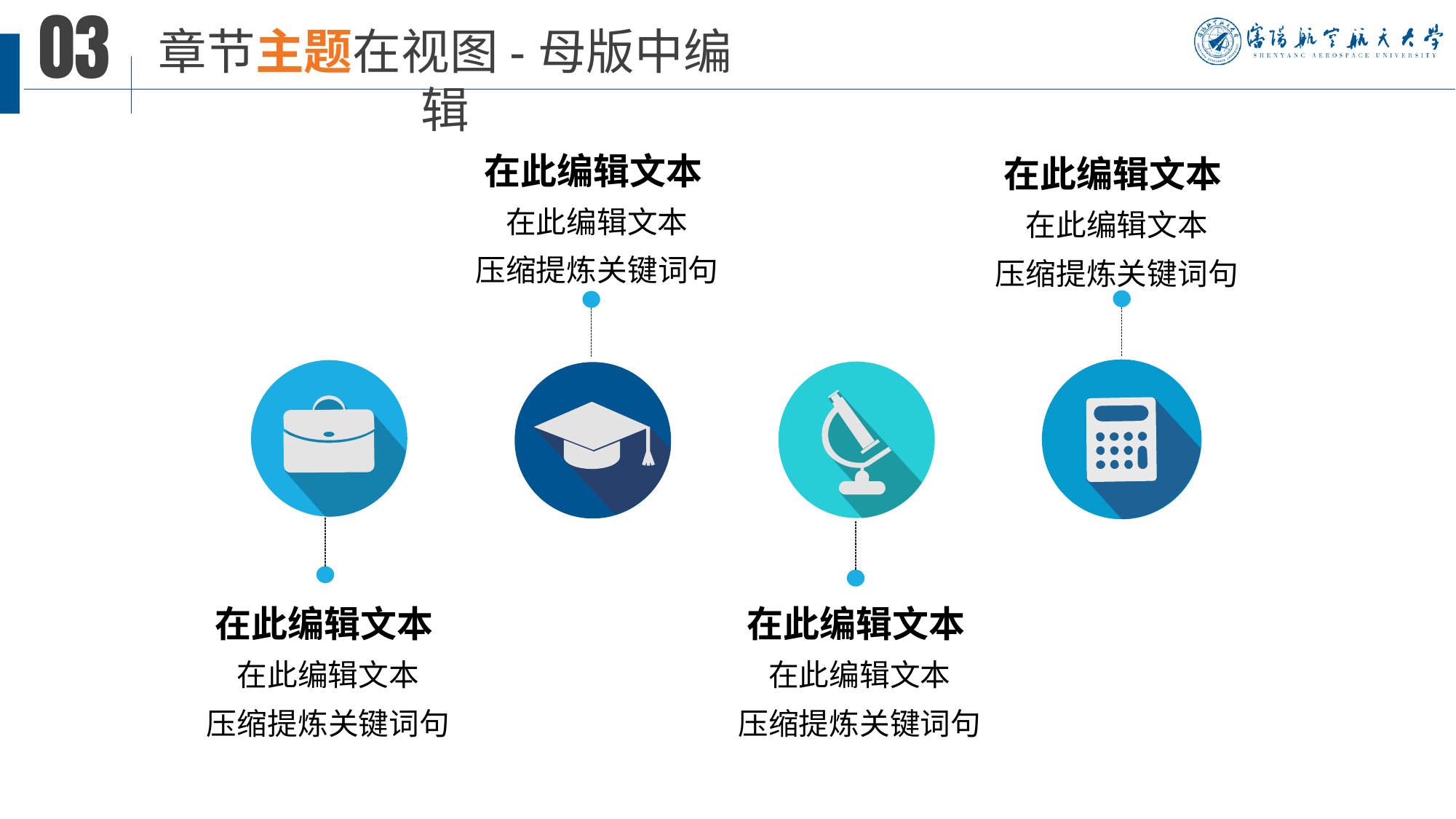

在此编辑文本
在此编辑文本
在此编辑文本
压缩提炼关键词句
在此编辑文本
压缩提炼关键词句

在此编辑文本
在此编辑文本
在此编辑文本
压缩提炼关键词句
在此编辑文本
压缩提炼关键词句